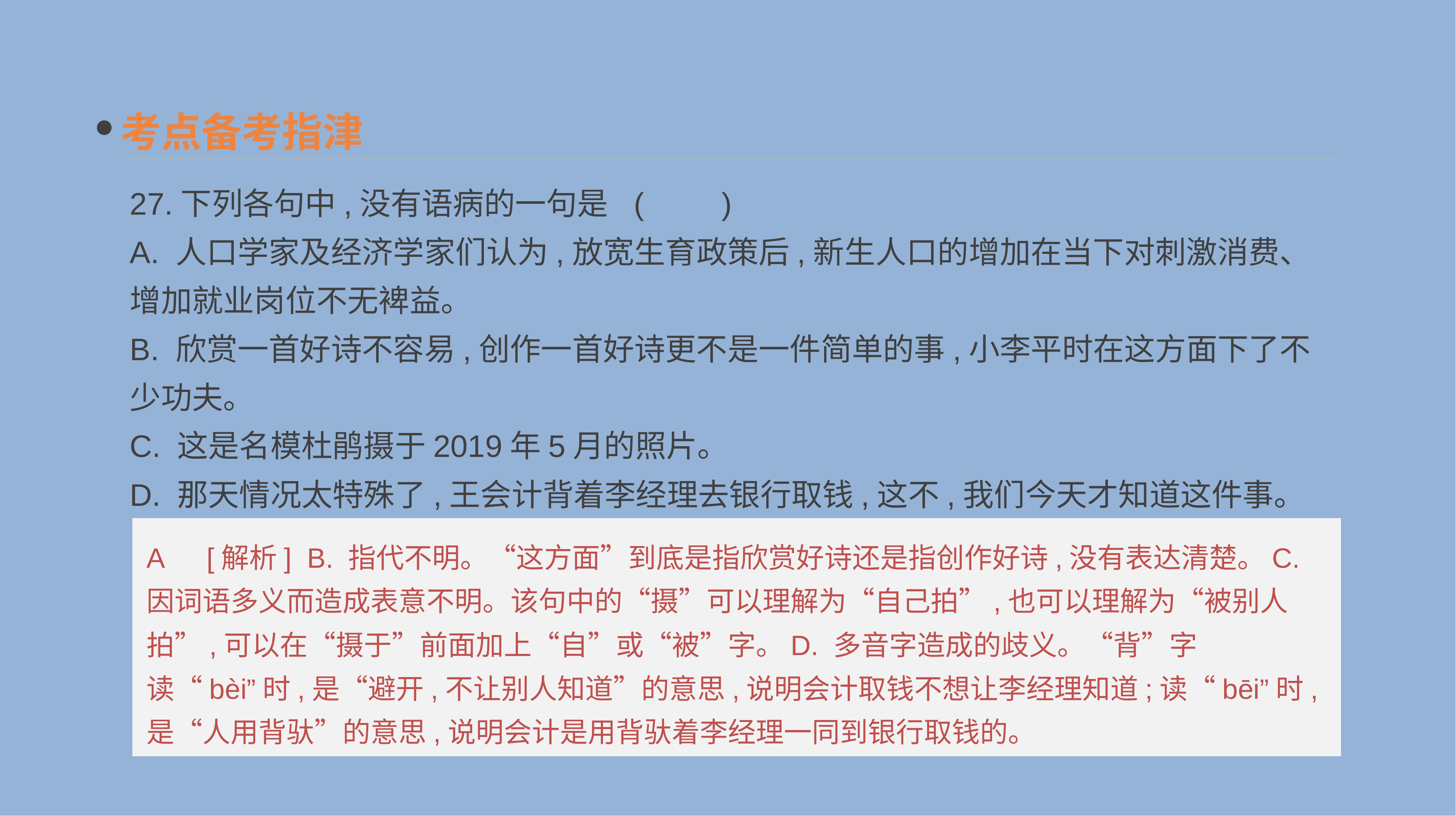

考点备考指津

27.下列各句中,没有语病的一句是 	(　　)
A. 人口学家及经济学家们认为,放宽生育政策后,新生人口的增加在当下对刺激消费、增加就业岗位不无裨益。
B. 欣赏一首好诗不容易,创作一首好诗更不是一件简单的事,小李平时在这方面下了不少功夫。
C. 这是名模杜鹃摄于2019年5月的照片。
D. 那天情况太特殊了,王会计背着李经理去银行取钱,这不,我们今天才知道这件事。

A　[解析]  B. 指代不明。“这方面”到底是指欣赏好诗还是指创作好诗,没有表达清楚。C. 因词语多义而造成表意不明。该句中的“摄”可以理解为“自己拍”,也可以理解为“被别人拍”,可以在“摄于”前面加上“自”或“被”字。D. 多音字造成的歧义。“背”字读“bèi”时,是“避开,不让别人知道”的意思,说明会计取钱不想让李经理知道;读“bēi”时,是“人用背驮”的意思,说明会计是用背驮着李经理一同到银行取钱的。